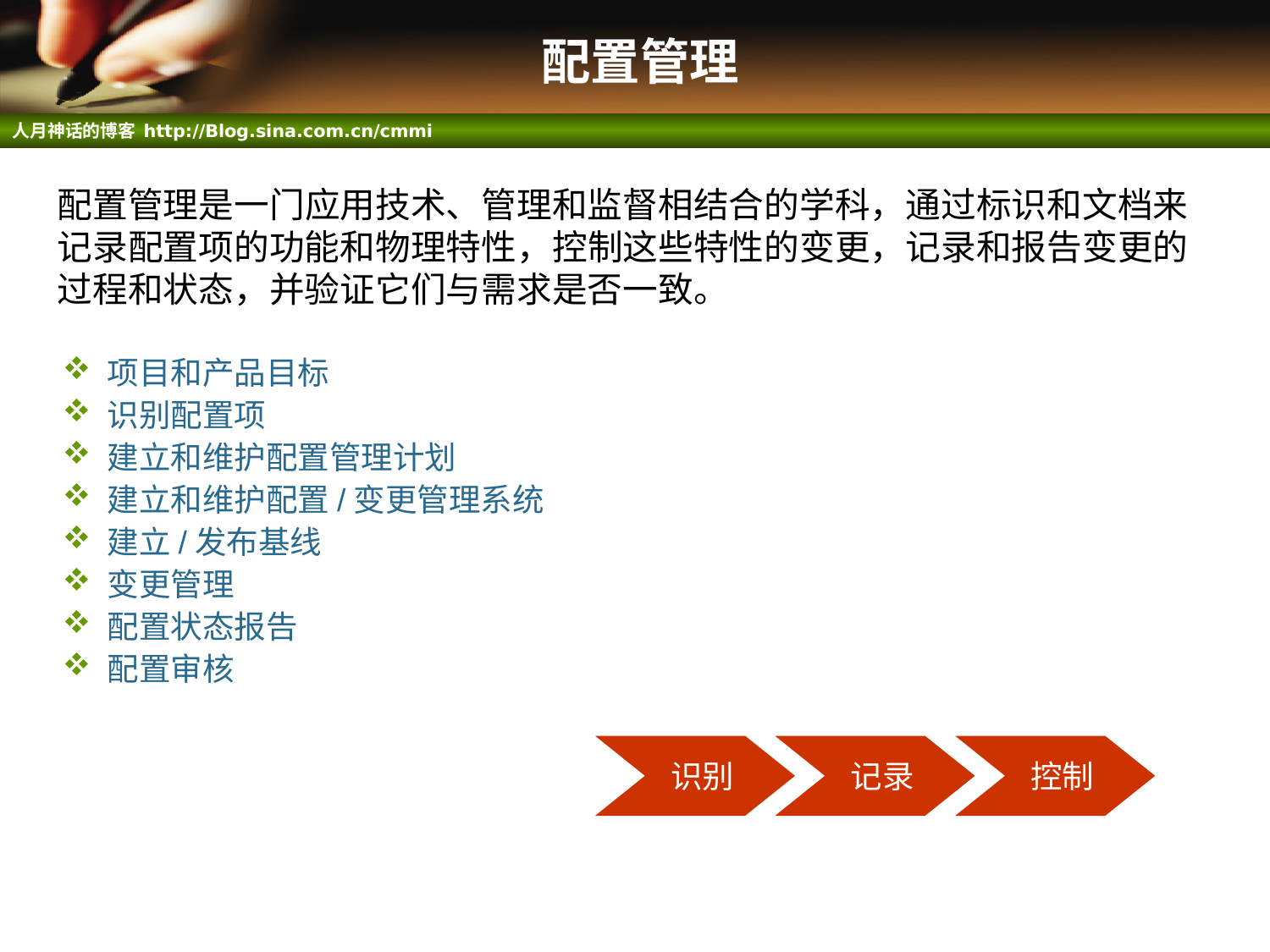

# 配置管理
配置管理是一门应用技术、管理和监督相结合的学科，通过标识和文档来记录配置项的功能和物理特性，控制这些特性的变更，记录和报告变更的过程和状态，并验证它们与需求是否一致。

 项目和产品目标
 识别配置项
 建立和维护配置管理计划
 建立和维护配置/变更管理系统
 建立/发布基线
 变更管理
 配置状态报告
 配置审核
 识别
 记录
 控制